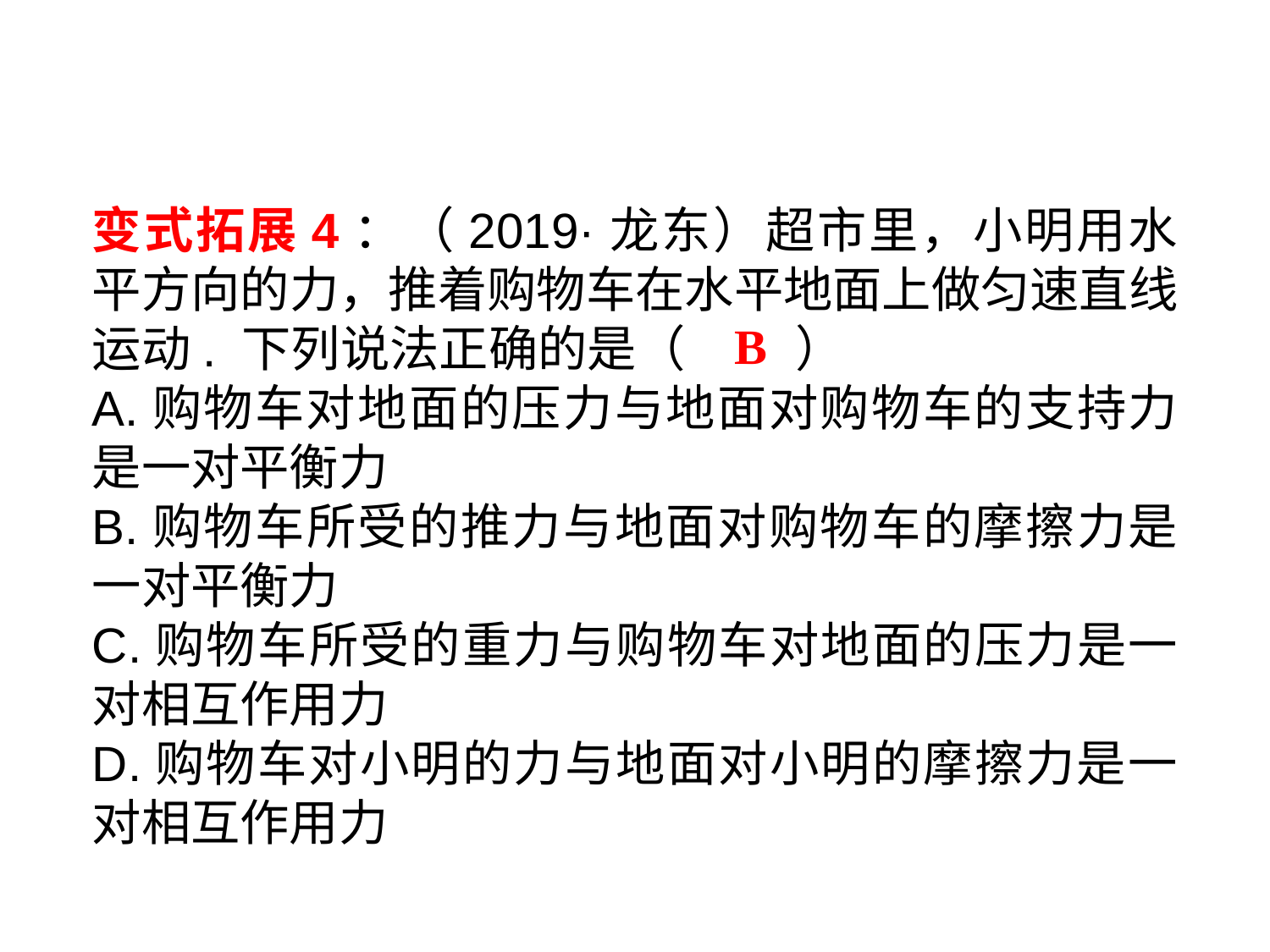

变式拓展4：（2019·龙东）超市里，小明用水平方向的力，推着购物车在水平地面上做匀速直线运动. 下列说法正确的是（　 　）
A.购物车对地面的压力与地面对购物车的支持力是一对平衡力
B.购物车所受的推力与地面对购物车的摩擦力是一对平衡力
C.购物车所受的重力与购物车对地面的压力是一对相互作用力
D.购物车对小明的力与地面对小明的摩擦力是一对相互作用力
B